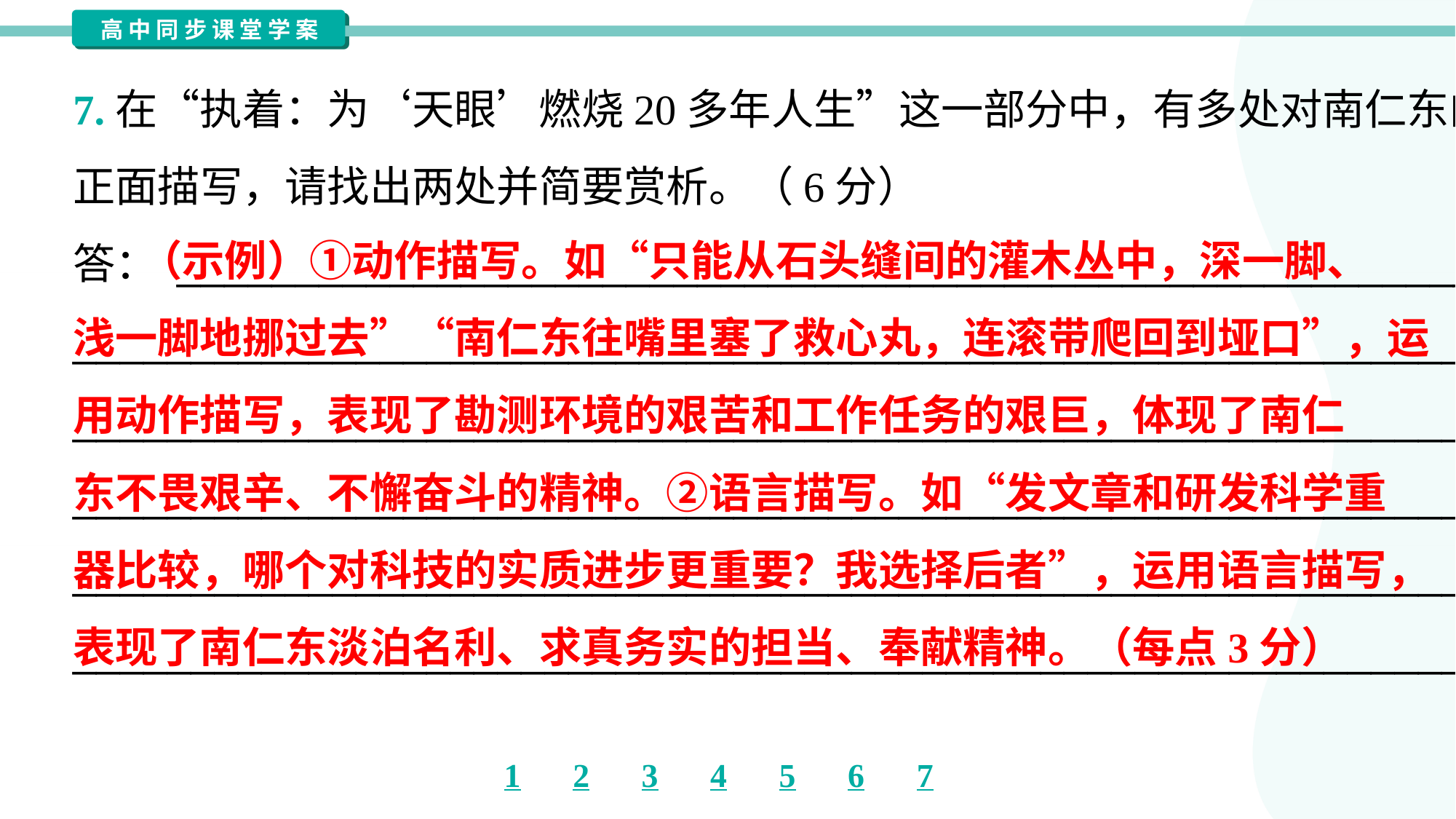

7.在“执着：为‘天眼’燃烧20多年人生”这一部分中，有多处对南仁东的
正面描写，请找出两处并简要赏析。（6分）
答： ________________________________________________________
_____________________________________________________________
_____________________________________________________________
_____________________________________________________________
_____________________________________________________________
_____________________________________________________________
      （示例）①动作描写。如“只能从石头缝间的灌木丛中，深一脚、
浅一脚地挪过去”“南仁东往嘴里塞了救心丸，连滚带爬回到垭口”，运
用动作描写，表现了勘测环境的艰苦和工作任务的艰巨，体现了南仁
东不畏艰辛、不懈奋斗的精神。②语言描写。如“发文章和研发科学重
器比较，哪个对科技的实质进步更重要？我选择后者”，运用语言描写，
表现了南仁东淡泊名利、求真务实的担当、奉献精神。（每点3分）